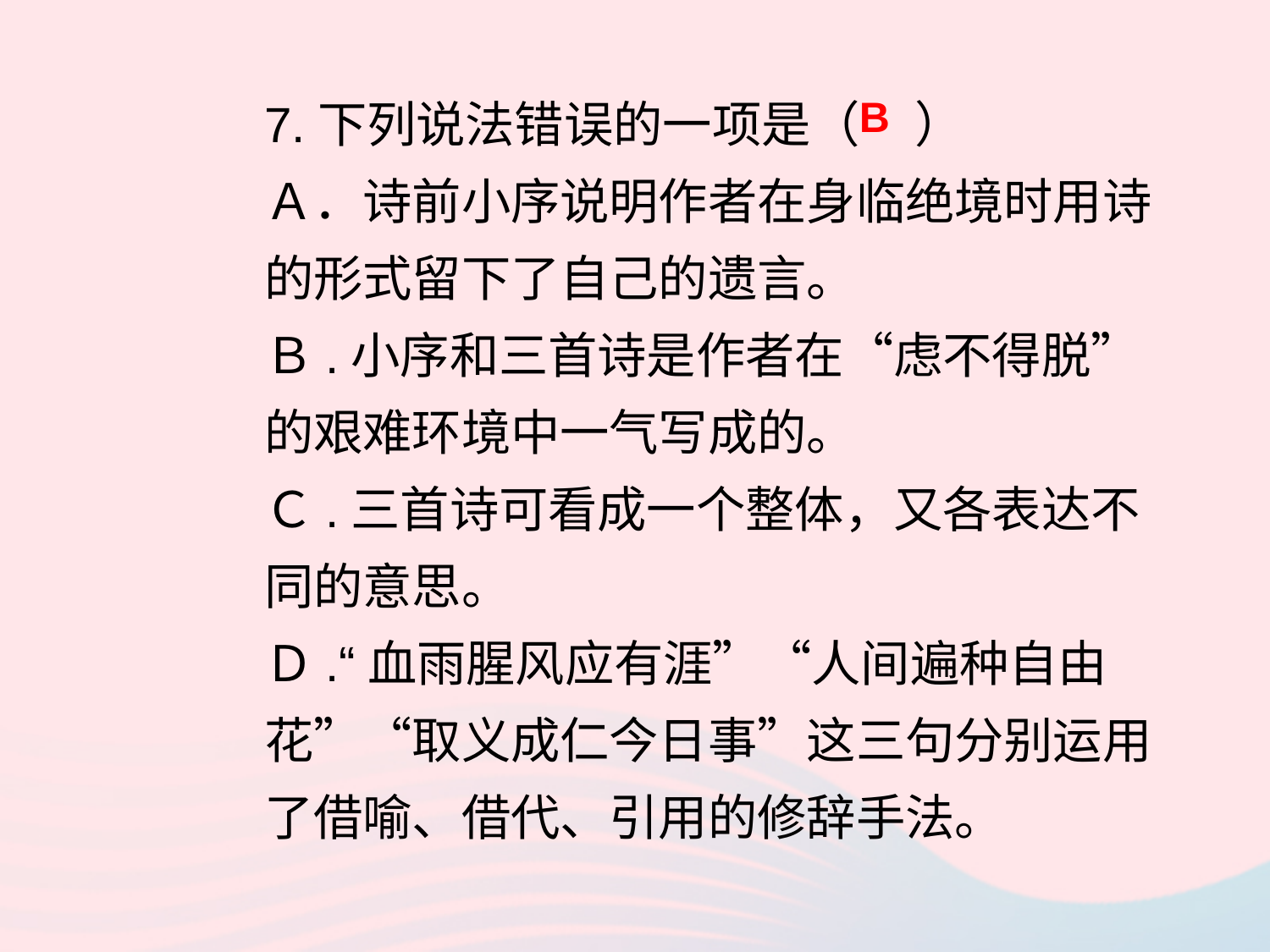

7.下列说法错误的一项是（     ）
Ａ．诗前小序说明作者在身临绝境时用诗的形式留下了自己的遗言。
Ｂ.小序和三首诗是作者在“虑不得脱”的艰难环境中一气写成的。
Ｃ.三首诗可看成一个整体，又各表达不同的意思。
Ｄ.“血雨腥风应有涯”“人间遍种自由花”“取义成仁今日事”这三句分别运用了借喻、借代、引用的修辞手法。
B